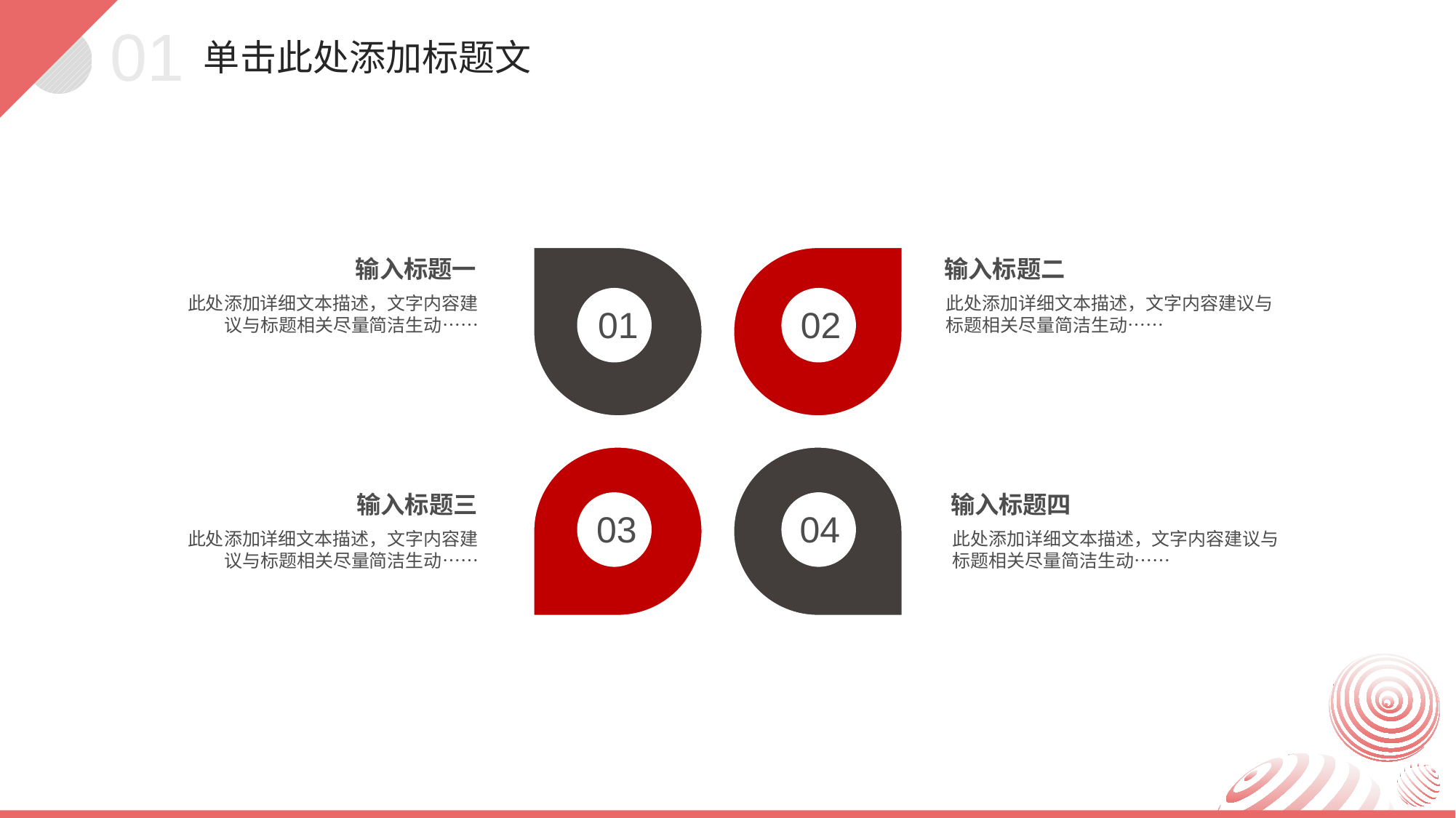

01
单击此处添加标题文

01

02
输入标题一
此处添加详细文本描述，文字内容建议与标题相关尽量简洁生动……
输入标题二
此处添加详细文本描述，文字内容建议与标题相关尽量简洁生动……

03

04
输入标题三
此处添加详细文本描述，文字内容建议与标题相关尽量简洁生动……
输入标题四
此处添加详细文本描述，文字内容建议与标题相关尽量简洁生动……